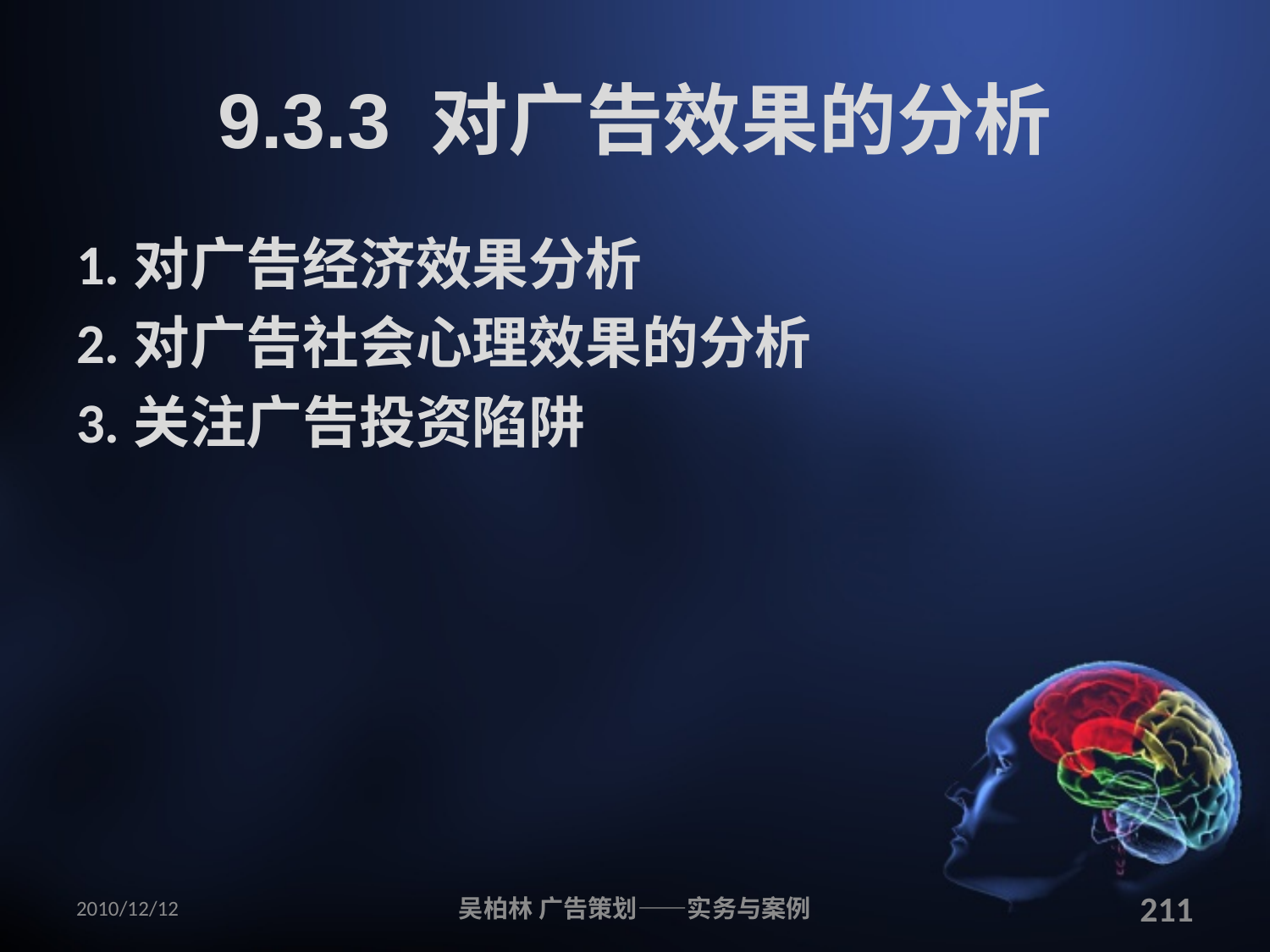

# 9.3.3 对广告效果的分析
1.对广告经济效果分析
2.对广告社会心理效果的分析
3.关注广告投资陷阱

2010/12/12
吴柏林 广告策划——实务与案例
211